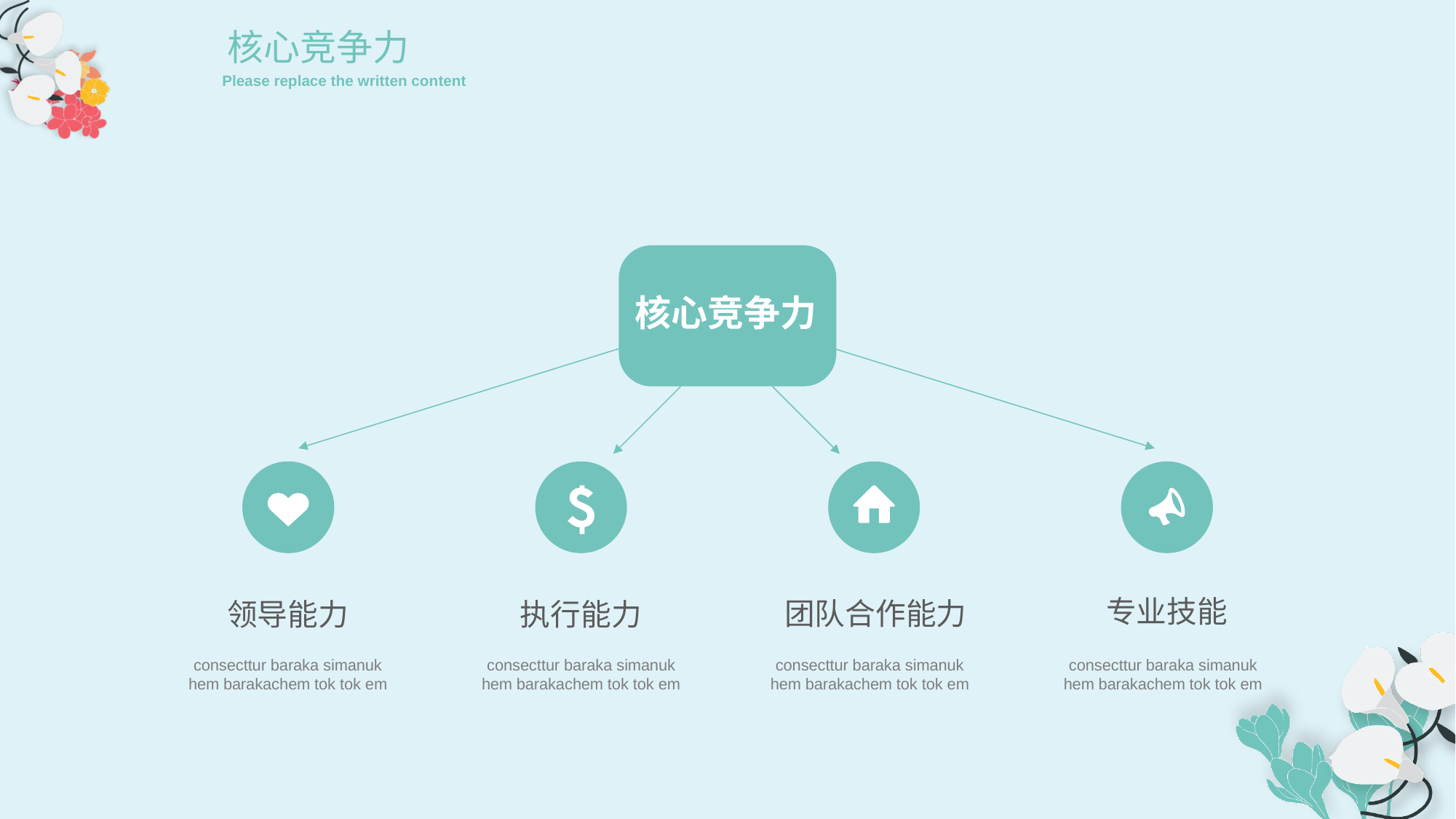

核心竞争力
Please replace the written content

核心竞争力

专业技能
团队合作能力
领导能力
执行能力
consecttur baraka simanuk hem barakachem tok tok em
consecttur baraka simanuk hem barakachem tok tok em
consecttur baraka simanuk hem barakachem tok tok em
consecttur baraka simanuk hem barakachem tok tok em